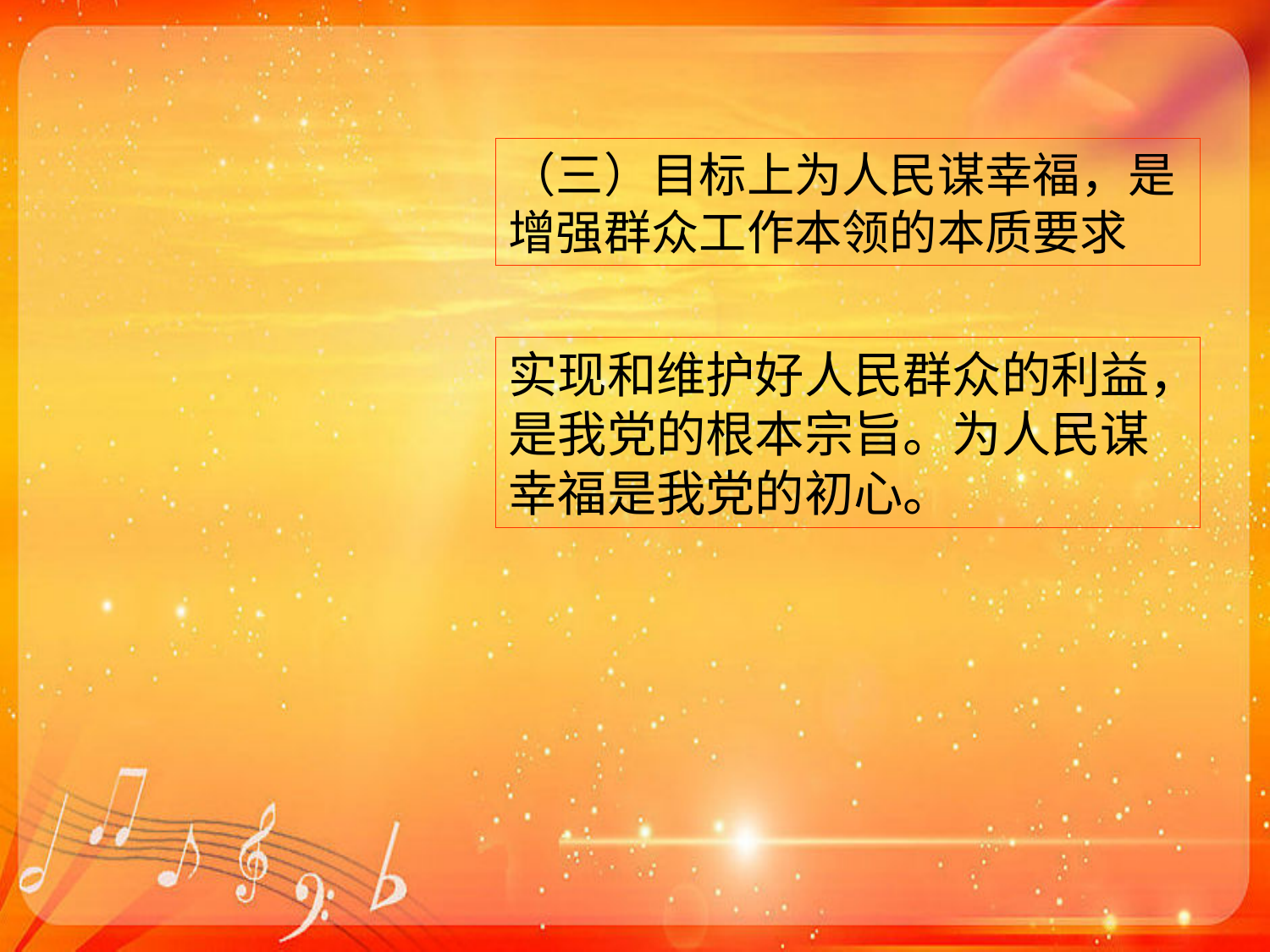

（三）目标上为人民谋幸福，是增强群众工作本领的本质要求
实现和维护好人民群众的利益，是我党的根本宗旨。为人民谋幸福是我党的初心。